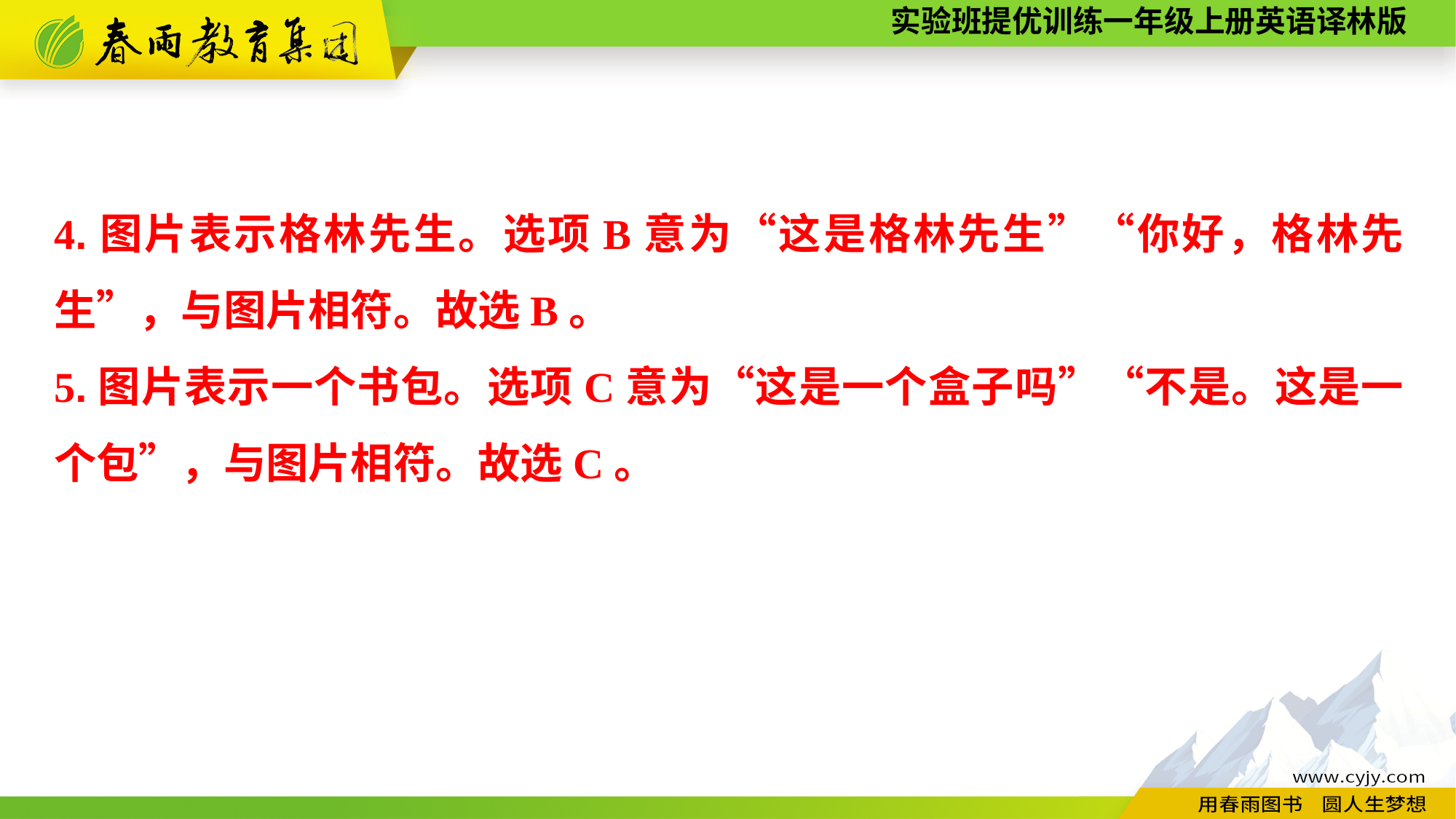

4.图片表示格林先生。选项B意为“这是格林先生”“你好，格林先生”，与图片相符。故选B。
5.图片表示一个书包。选项C意为“这是一个盒子吗”“不是。这是一个包”，与图片相符。故选C。